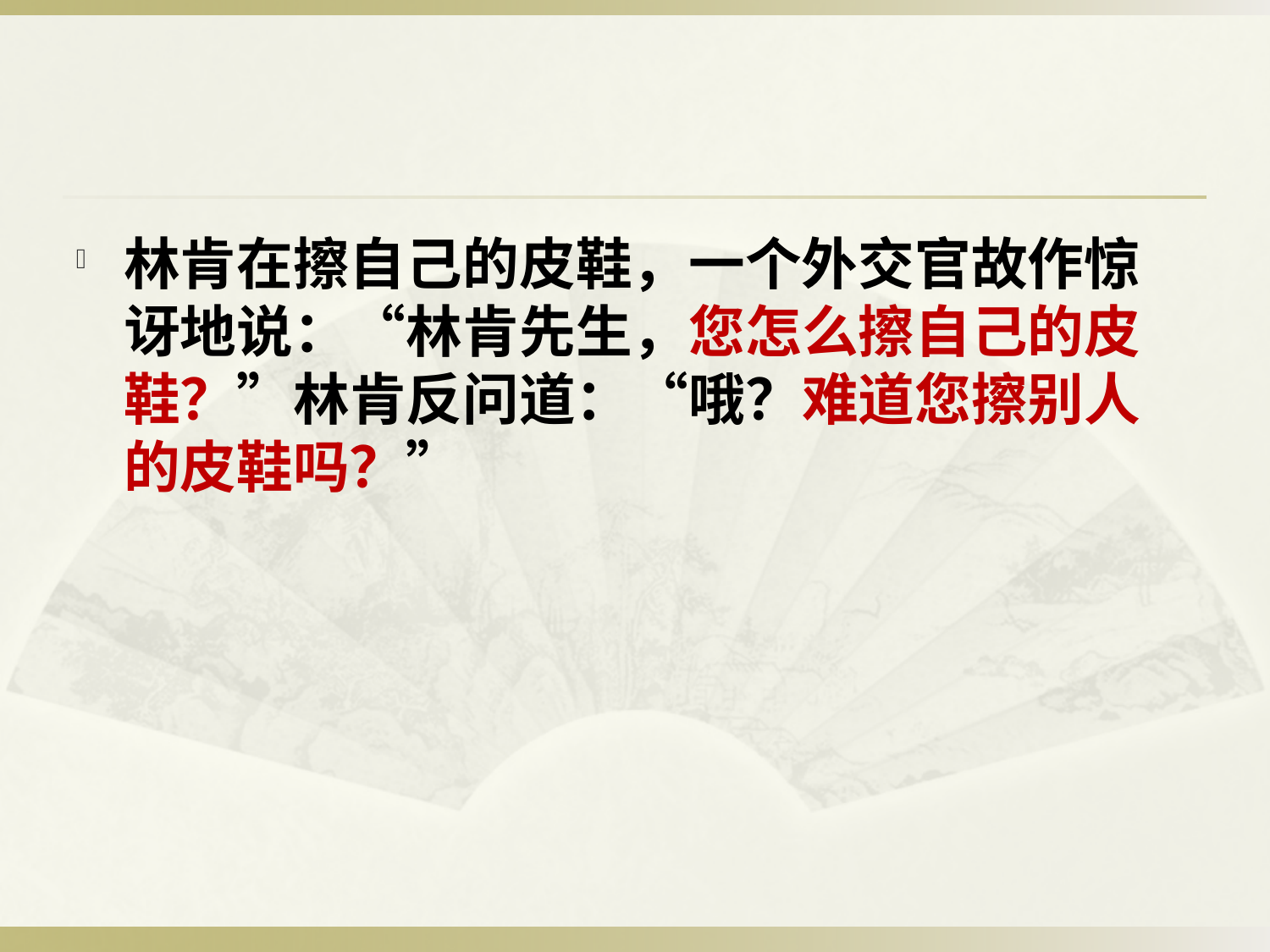

林肯在擦自己的皮鞋，一个外交官故作惊讶地说：“林肯先生，您怎么擦自己的皮鞋？”林肯反问道：“哦？难道您擦别人的皮鞋吗？”